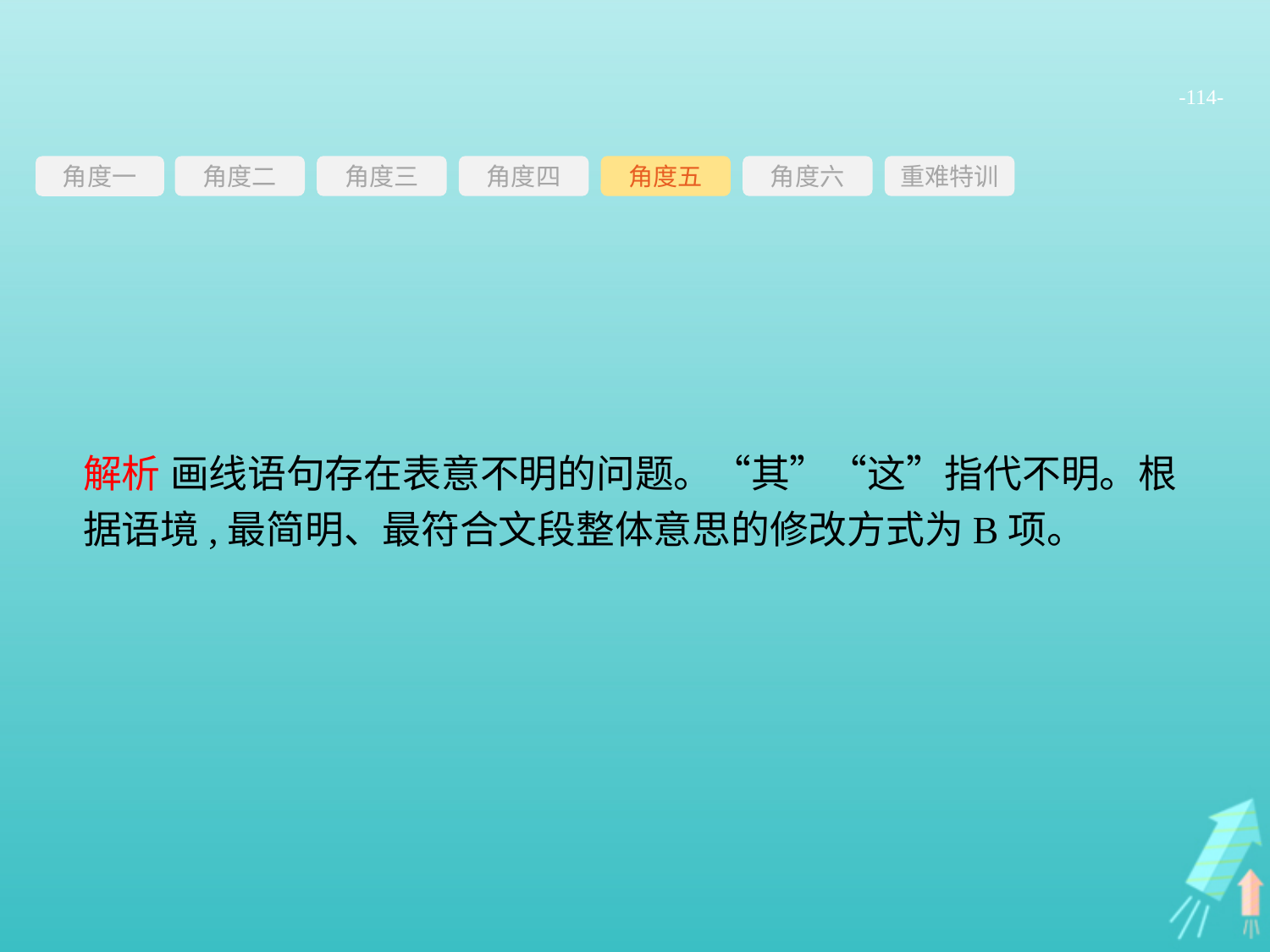

-114-
角度三
角度四
角度五
角度六
重难特训
角度二
角度一
解析 画线语句存在表意不明的问题。“其”“这”指代不明。根据语境,最简明、最符合文段整体意思的修改方式为B项。